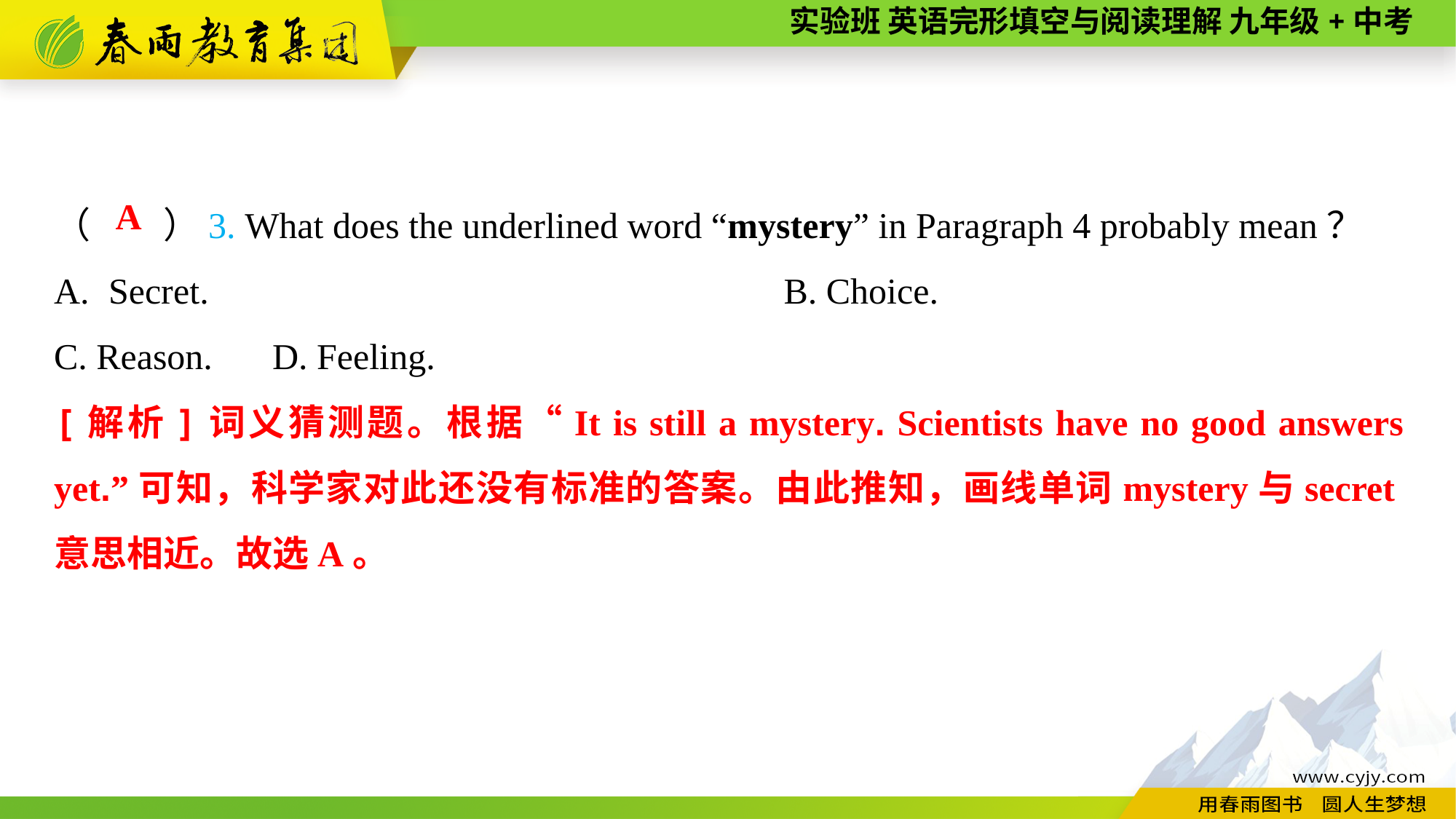

（　　）3. What does the underlined word “mystery” in Paragraph 4 probably mean？
Secret.	B. Choice.
C. Reason.	D. Feeling.
A
[解析]词义猜测题。根据“It is still a mystery. Scientists have no good answers yet.”可知，科学家对此还没有标准的答案。由此推知，画线单词mystery与secret意思相近。故选A。